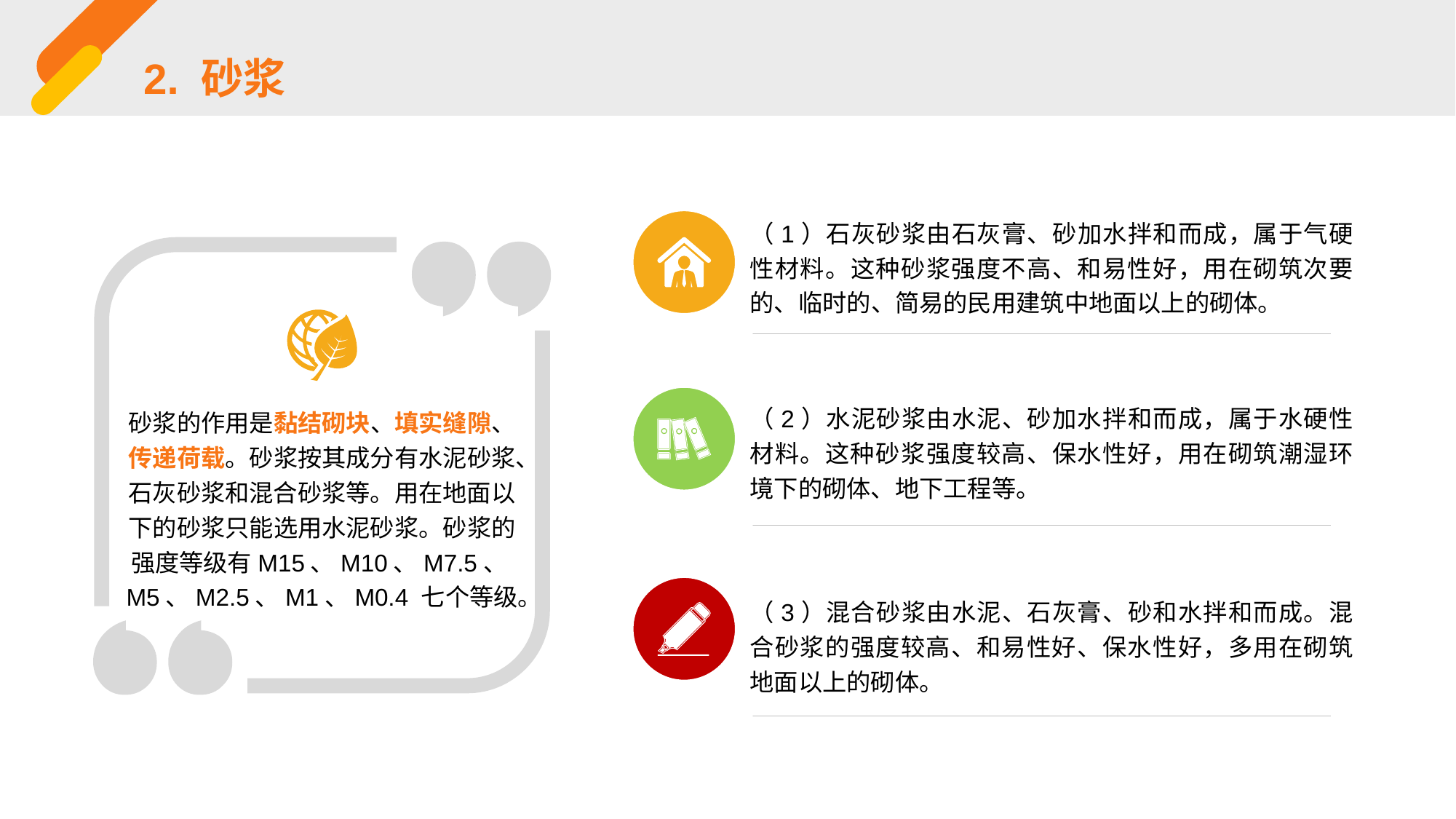

2. 砂浆
（1）石灰砂浆由石灰膏、砂加水拌和而成，属于气硬性材料。这种砂浆强度不高、和易性好，用在砌筑次要的、临时的、简易的民用建筑中地面以上的砌体。

砂浆的作用是黏结砌块、填实缝隙、传递荷载。砂浆按其成分有水泥砂浆、石灰砂浆和混合砂浆等。用在地面以下的砂浆只能选用水泥砂浆。砂浆的强度等级有M15、M10、M7.5、M5、M2.5、M1、M0.4 七个等级。

（2）水泥砂浆由水泥、砂加水拌和而成，属于水硬性材料。这种砂浆强度较高、保水性好，用在砌筑潮湿环境下的砌体、地下工程等。

（3）混合砂浆由水泥、石灰膏、砂和水拌和而成。混合砂浆的强度较高、和易性好、保水性好，多用在砌筑地面以上的砌体。